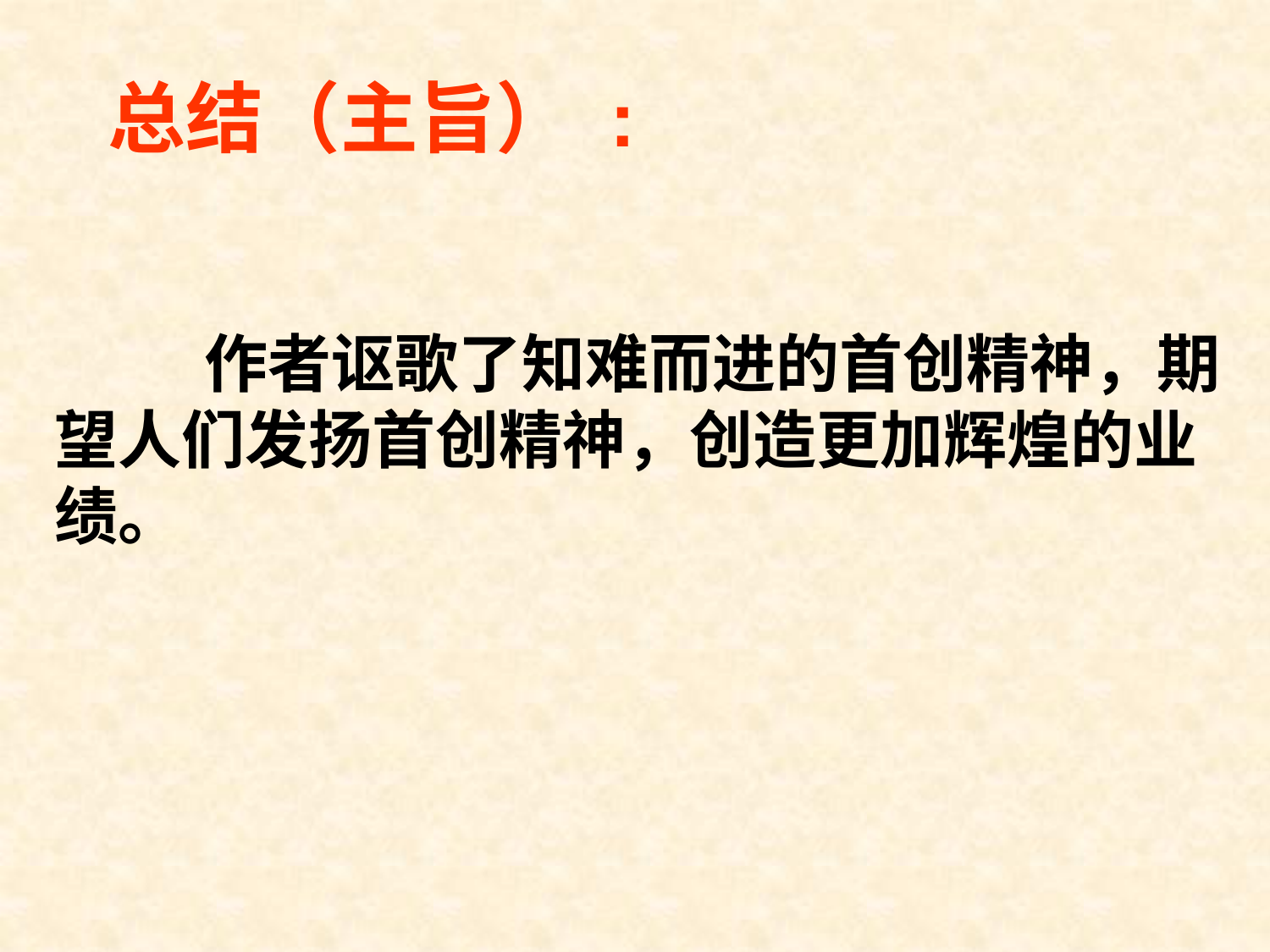

# 总结（主旨） :
作者讴歌了知难而进的首创精神，期望人们发扬首创精神，创造更加辉煌的业绩。